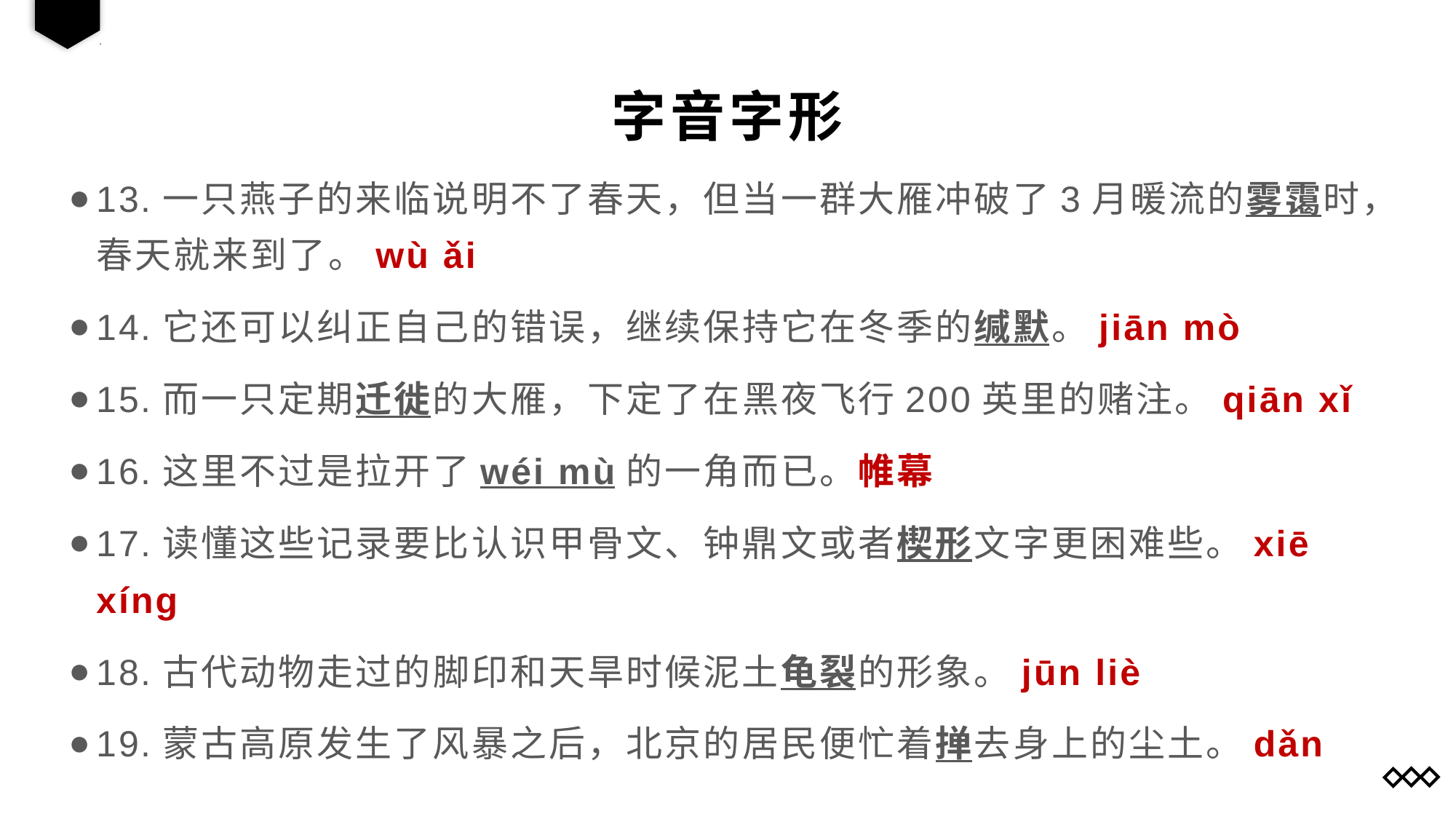

字音字形
13.一只燕子的来临说明不了春天，但当一群大雁冲破了3月暖流的雾霭时，春天就来到了。wù ǎi
14.它还可以纠正自己的错误，继续保持它在冬季的缄默。jiān mò
15.而一只定期迁徙的大雁，下定了在黑夜飞行200英里的赌注。qiān xǐ
16.这里不过是拉开了wéi mù的一角而已。帷幕
17.读懂这些记录要比认识甲骨文、钟鼎文或者楔形文字更困难些。xiē xíng
18.古代动物走过的脚印和天旱时候泥土龟裂的形象。jūn liè
19.蒙古高原发生了风暴之后，北京的居民便忙着掸去身上的尘土。dǎn